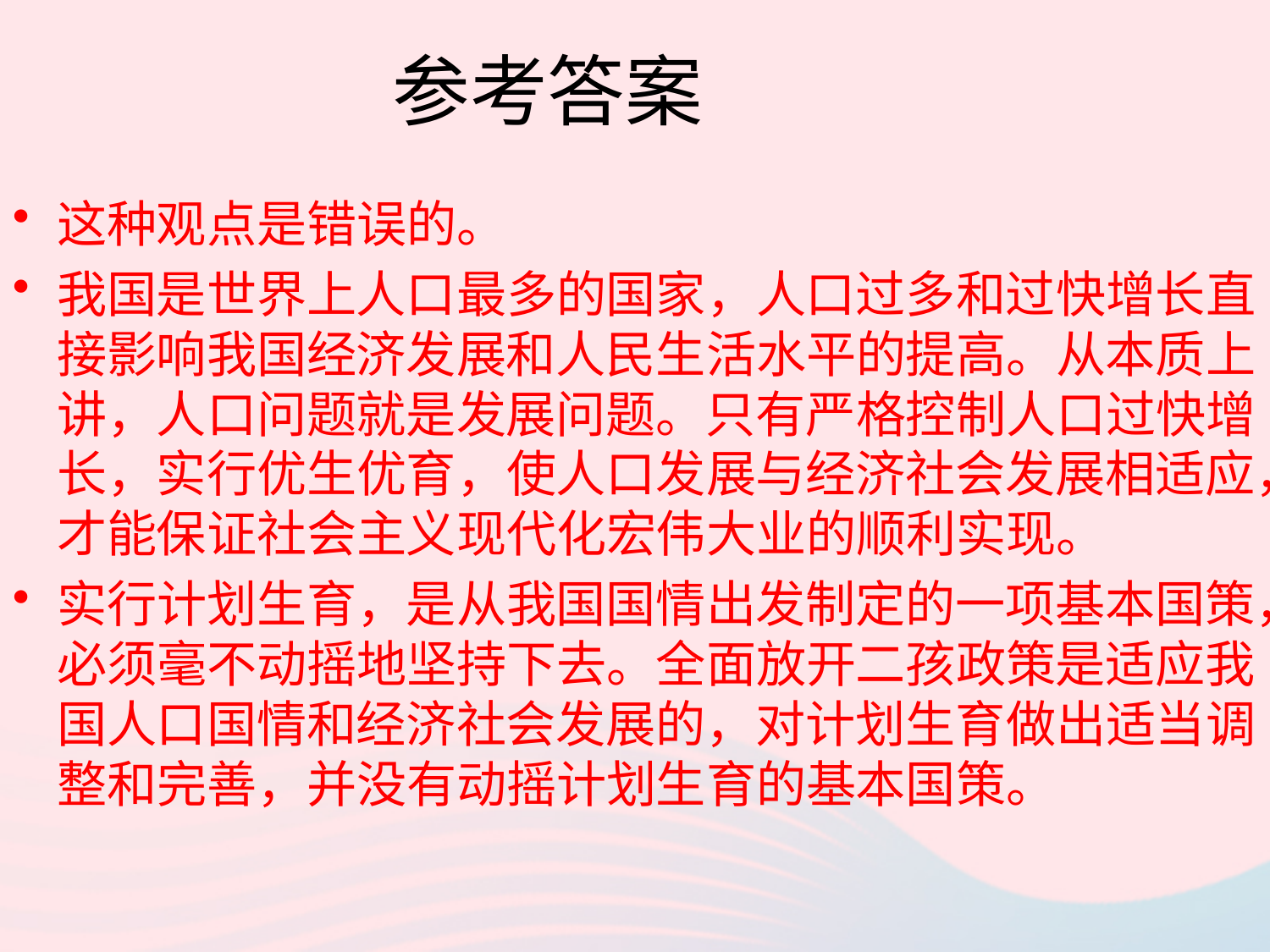

# 参考答案
这种观点是错误的。
我国是世界上人口最多的国家，人口过多和过快增长直接影响我国经济发展和人民生活水平的提高。从本质上讲，人口问题就是发展问题。只有严格控制人口过快增长，实行优生优育，使人口发展与经济社会发展相适应，才能保证社会主义现代化宏伟大业的顺利实现。
实行计划生育，是从我国国情出发制定的一项基本国策，必须毫不动摇地坚持下去。全面放开二孩政策是适应我国人口国情和经济社会发展的，对计划生育做出适当调整和完善，并没有动摇计划生育的基本国策。